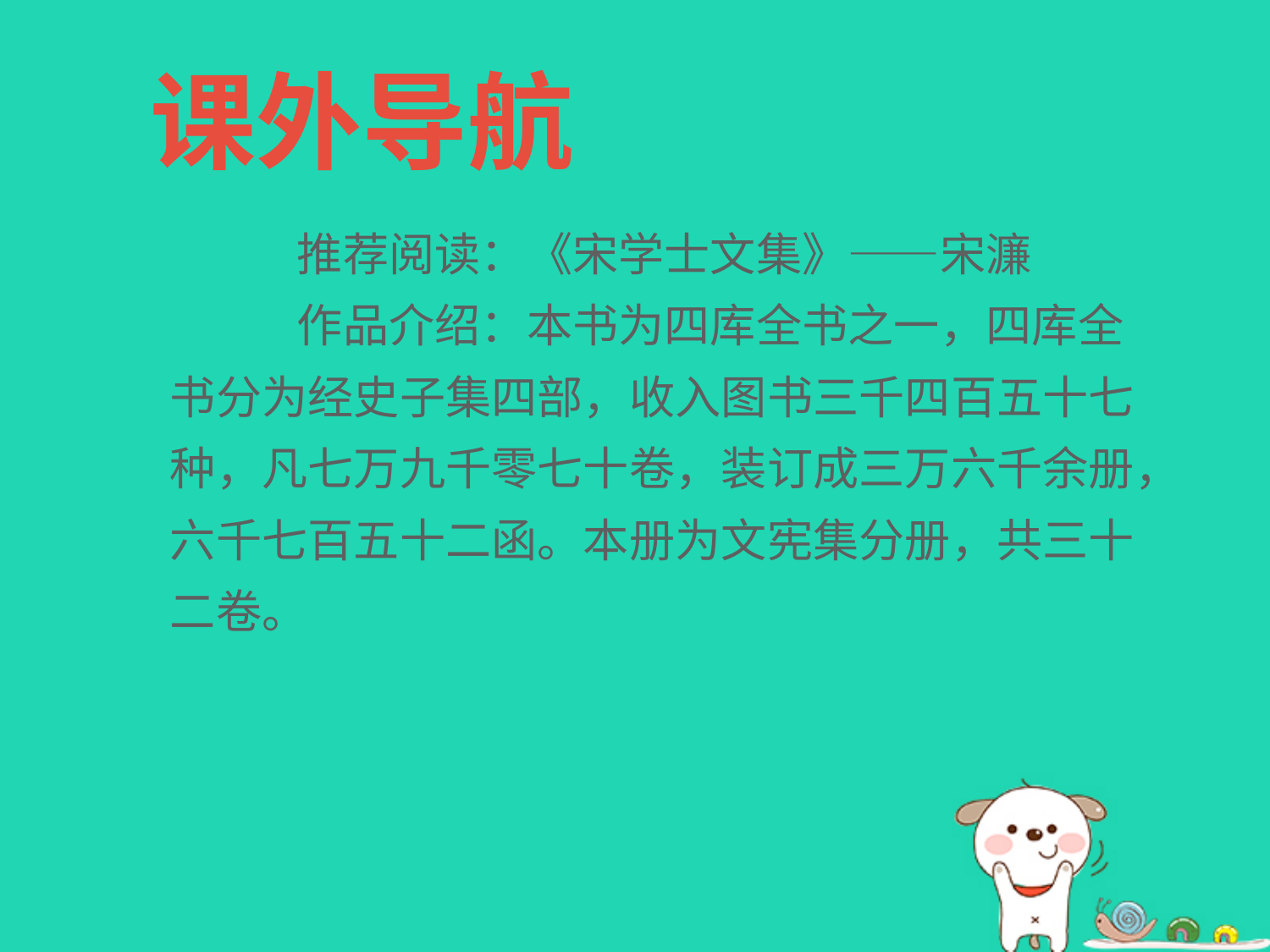

课外导航
	推荐阅读：《宋学士文集》——宋濂
	作品介绍：本书为四库全书之一，四库全书分为经史子集四部，收入图书三千四百五十七种，凡七万九千零七十卷，装订成三万六千余册，六千七百五十二函。本册为文宪集分册，共三十二卷。